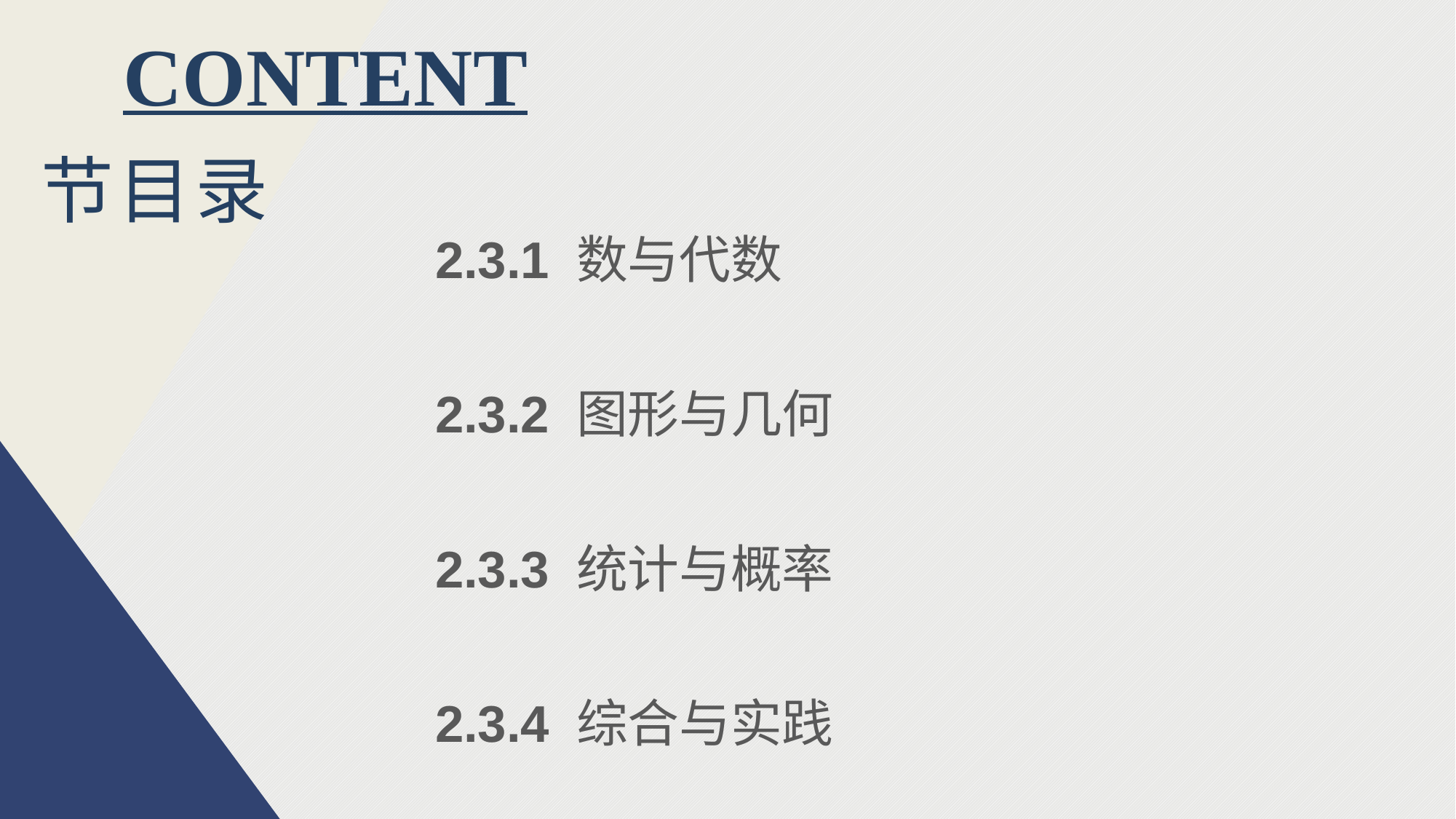

CONTENT
节目录
2.3.1 数与代数
2.3.2 图形与几何
2.3.3 统计与概率
2.3.4 综合与实践